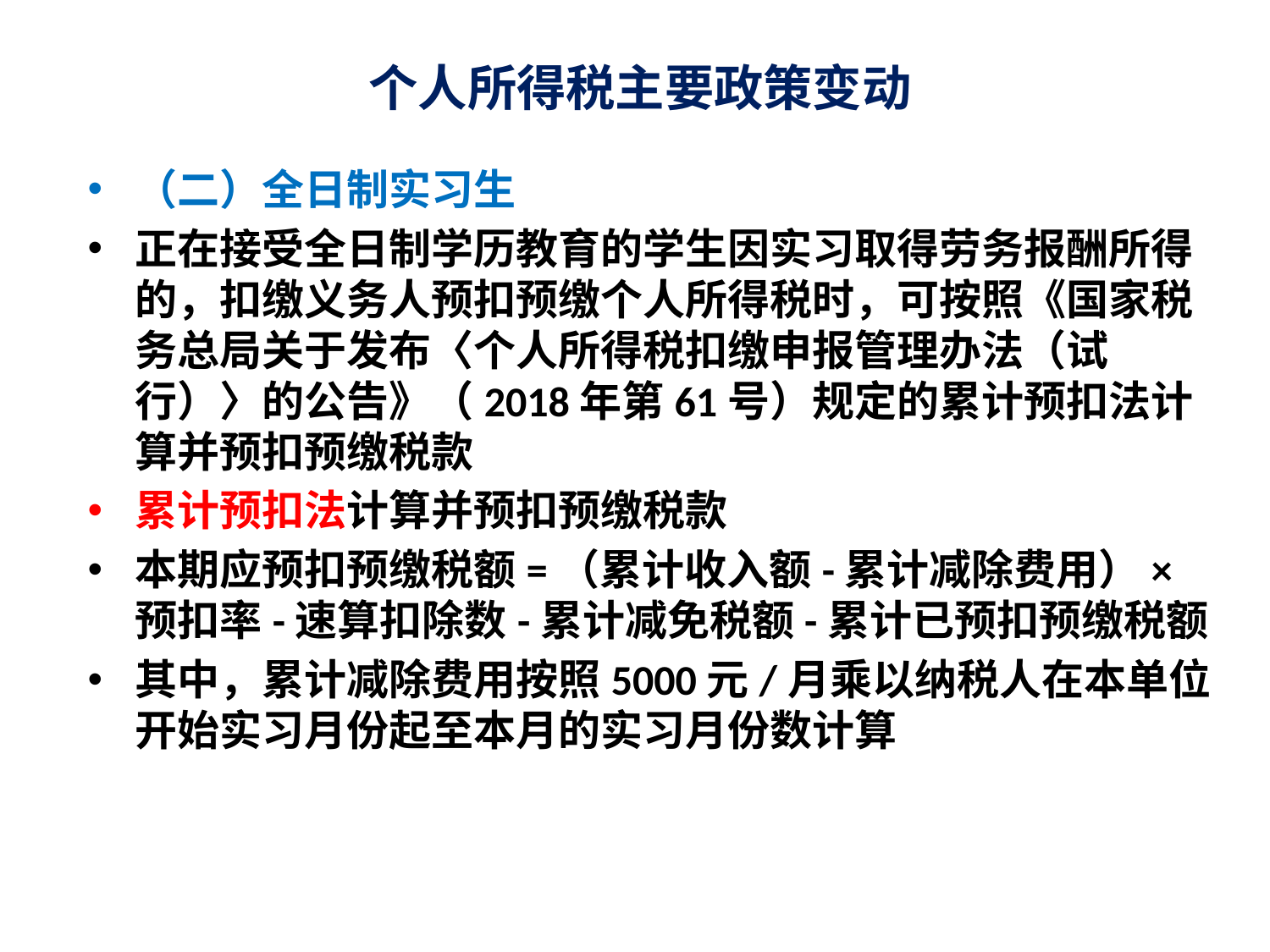

# 个人所得税主要政策变动
（二）全日制实习生
正在接受全日制学历教育的学生因实习取得劳务报酬所得的，扣缴义务人预扣预缴个人所得税时，可按照《国家税务总局关于发布〈个人所得税扣缴申报管理办法（试行）〉的公告》（2018年第61号）规定的累计预扣法计算并预扣预缴税款
累计预扣法计算并预扣预缴税款
本期应预扣预缴税额=（累计收入额-累计减除费用）×预扣率-速算扣除数-累计减免税额-累计已预扣预缴税额
其中，累计减除费用按照5000元/月乘以纳税人在本单位开始实习月份起至本月的实习月份数计算